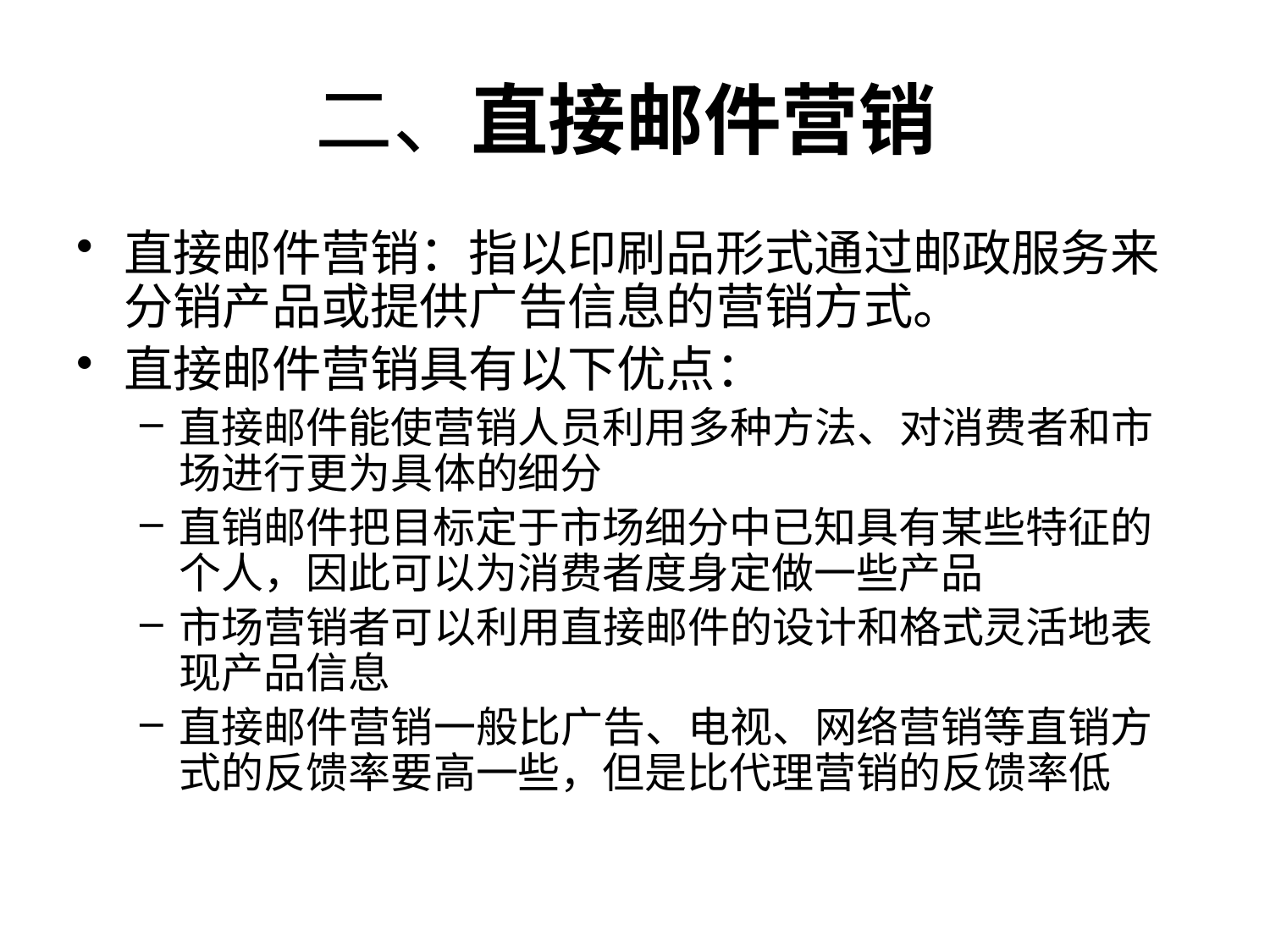

# 二、直接邮件营销
直接邮件营销：指以印刷品形式通过邮政服务来分销产品或提供广告信息的营销方式。
直接邮件营销具有以下优点：
直接邮件能使营销人员利用多种方法、对消费者和市场进行更为具体的细分
直销邮件把目标定于市场细分中已知具有某些特征的个人，因此可以为消费者度身定做一些产品
市场营销者可以利用直接邮件的设计和格式灵活地表现产品信息
直接邮件营销一般比广告、电视、网络营销等直销方式的反馈率要高一些，但是比代理营销的反馈率低